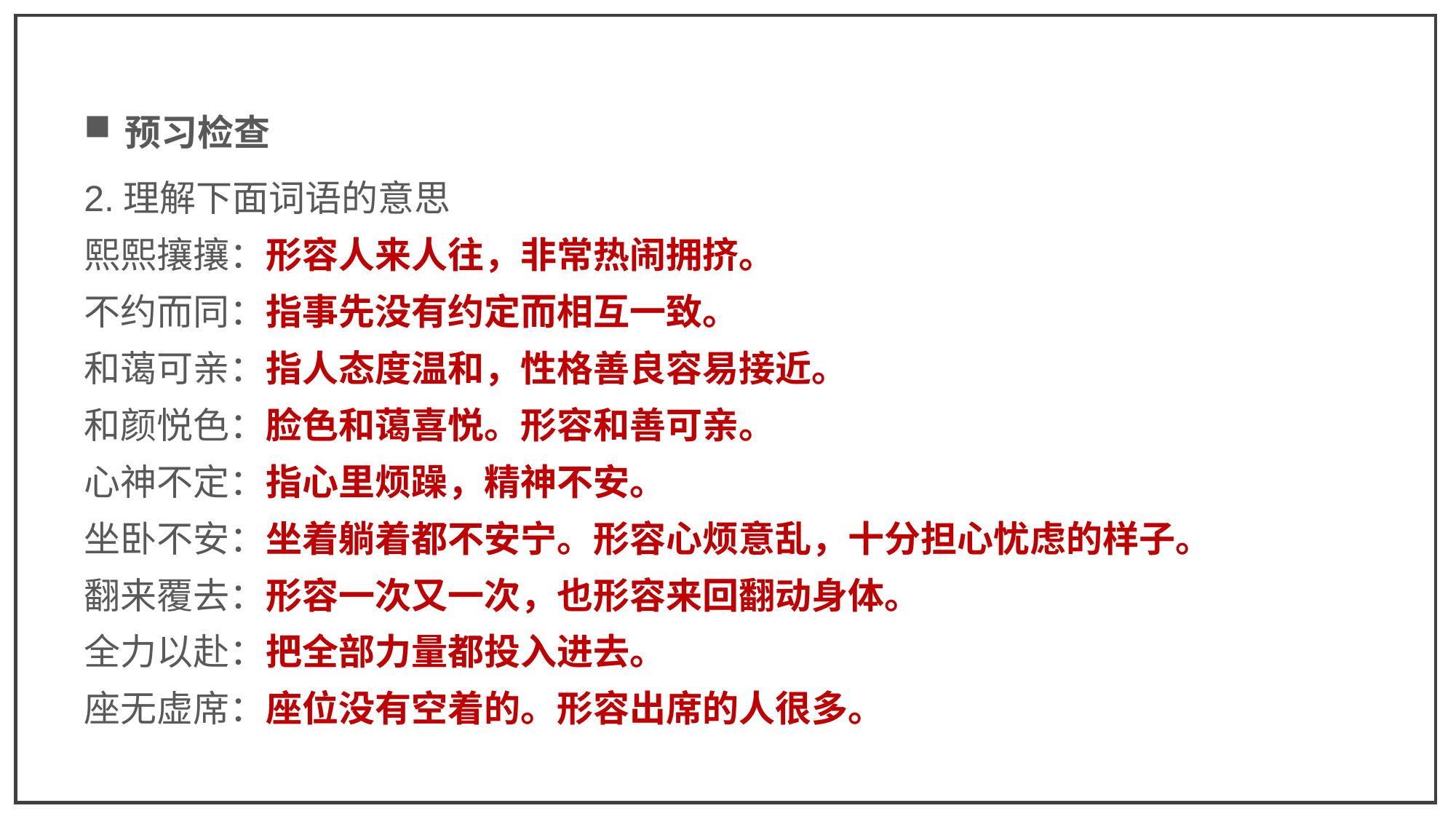

预习检查
2.理解下面词语的意思
熙熙攘攘：形容人来人往，非常热闹拥挤。
不约而同：指事先没有约定而相互一致。
和蔼可亲：指人态度温和，性格善良容易接近。
和颜悦色：脸色和蔼喜悦。形容和善可亲。
心神不定：指心里烦躁，精神不安。
坐卧不安：坐着躺着都不安宁。形容心烦意乱，十分担心忧虑的样子。
翻来覆去：形容一次又一次，也形容来回翻动身体。
全力以赴：把全部力量都投入进去。
座无虚席：座位没有空着的。形容出席的人很多。